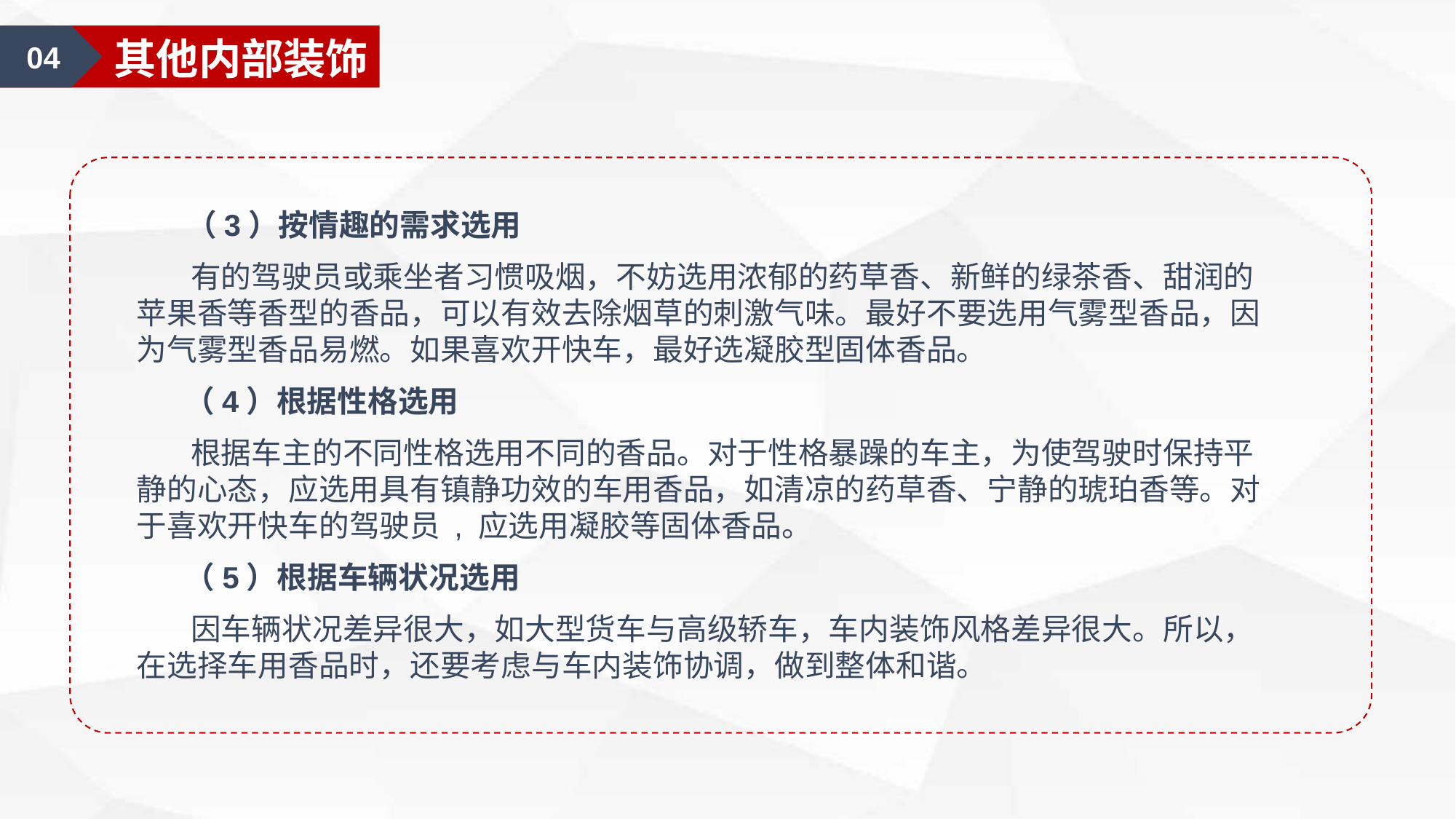

04
其他内部装饰

       （3）按情趣的需求选用
       有的驾驶员或乘坐者习惯吸烟，不妨选用浓郁的药草香、新鲜的绿茶香、甜润的苹果香等香型的香品，可以有效去除烟草的刺激气味。最好不要选用气雾型香品，因为气雾型香品易燃。如果喜欢开快车，最好选凝胶型固体香品。
      （4）根据性格选用
       根据车主的不同性格选用不同的香品。对于性格暴躁的车主，为使驾驶时保持平静的心态，应选用具有镇静功效的车用香品，如清凉的药草香、宁静的琥珀香等。对于喜欢开快车的驾驶员 , 应选用凝胶等固体香品。
      （5）根据车辆状况选用
       因车辆状况差异很大，如大型货车与高级轿车，车内装饰风格差异很大。所以，在选择车用香品时，还要考虑与车内装饰协调，做到整体和谐。